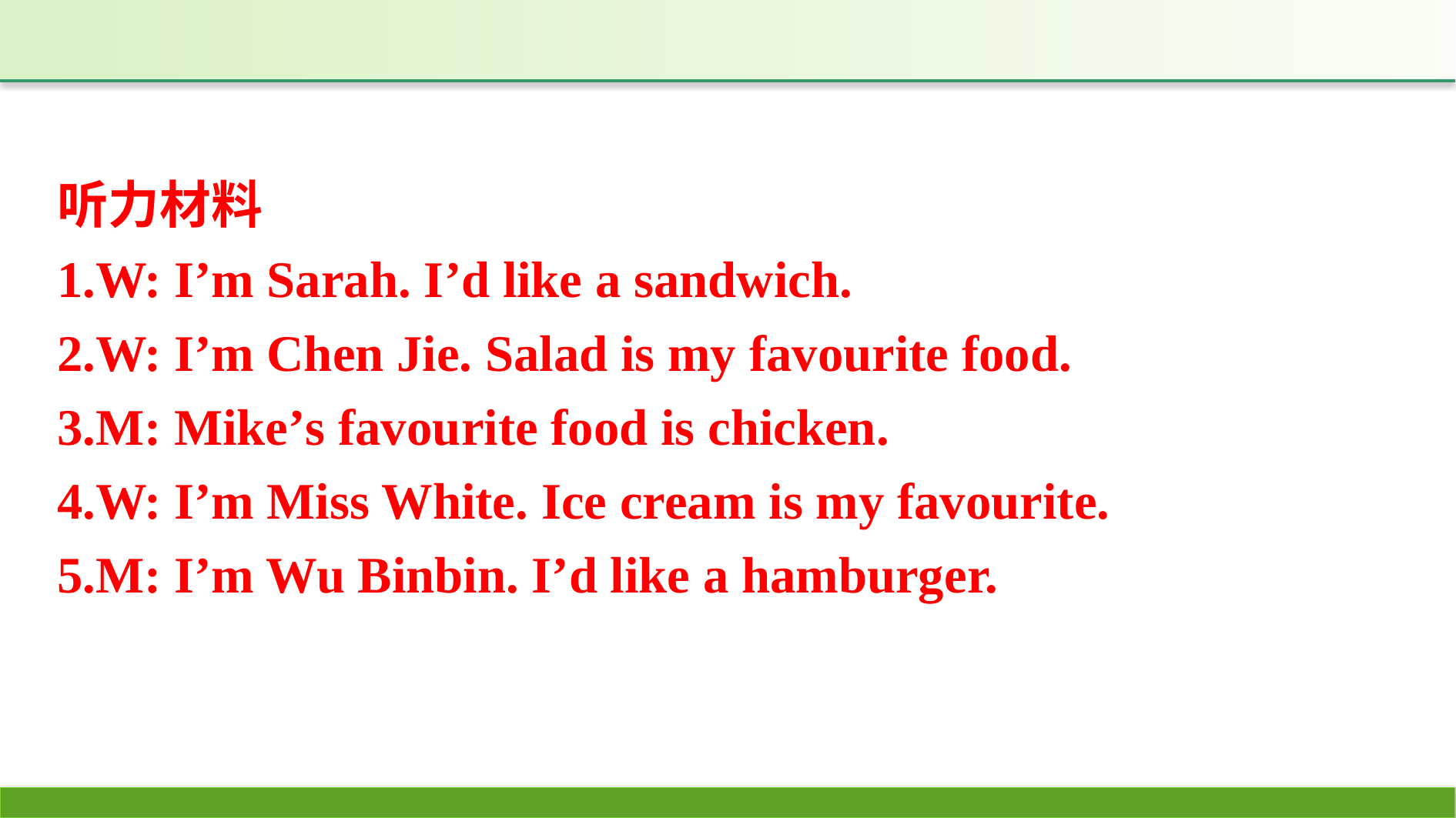

听力材料
1.W: I’m Sarah. I’d like a sandwich.
2.W: I’m Chen Jie. Salad is my favourite food.
3.M: Mike’s favourite food is chicken.
4.W: I’m Miss White. Ice cream is my favourite.
5.M: I’m Wu Binbin. I’d like a hamburger.